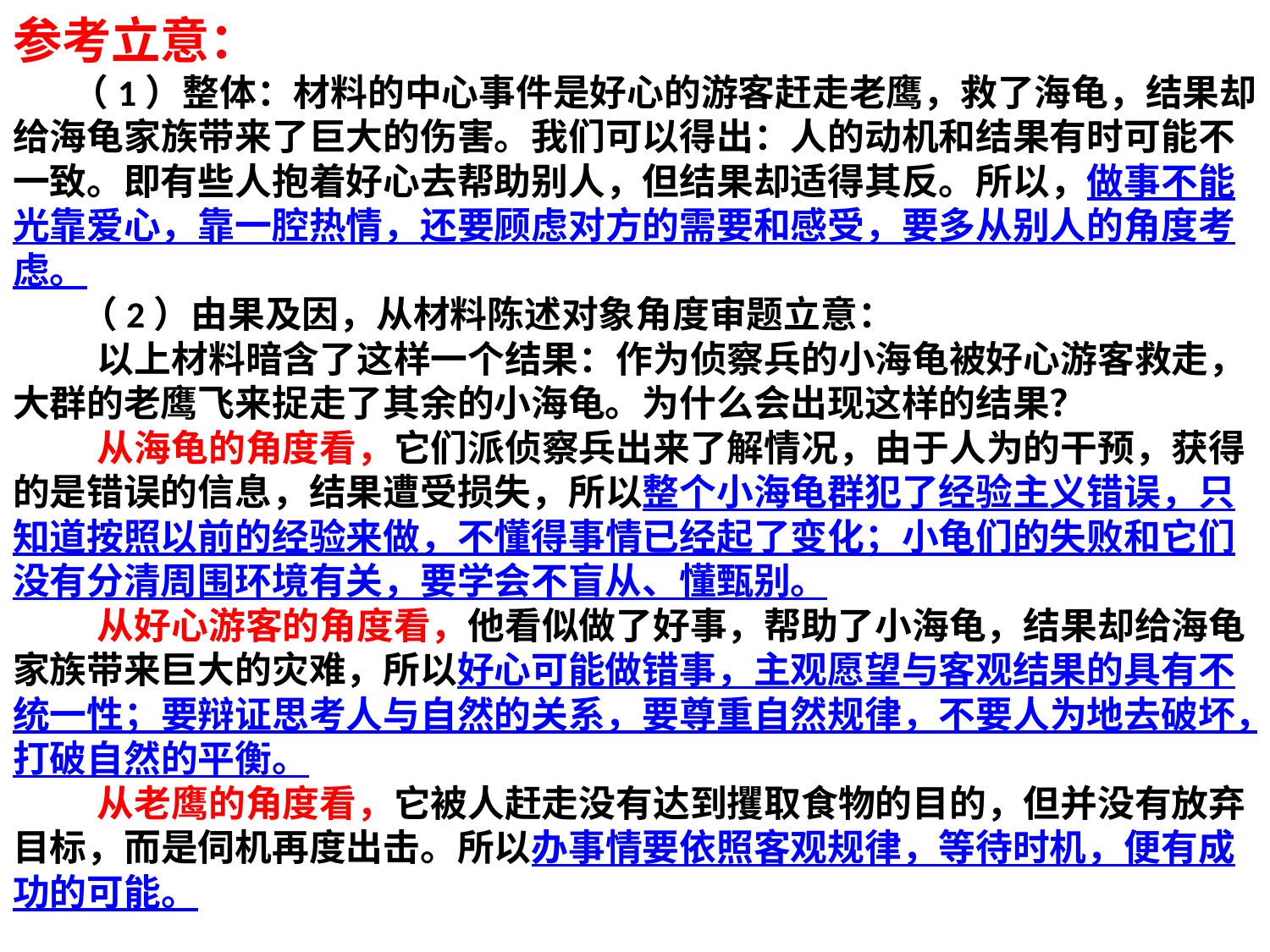

# 参考立意： （1）整体：材料的中心事件是好心的游客赶走老鹰，救了海龟，结果却给海龟家族带来了巨大的伤害。我们可以得出：人的动机和结果有时可能不一致。即有些人抱着好心去帮助别人，但结果却适得其反。所以，做事不能光靠爱心，靠一腔热情，还要顾虑对方的需要和感受，要多从别人的角度考虑。 （2）由果及因，从材料陈述对象角度审题立意： 以上材料暗含了这样一个结果：作为侦察兵的小海龟被好心游客救走，大群的老鹰飞来捉走了其余的小海龟。为什么会出现这样的结果？ 从海龟的角度看，它们派侦察兵出来了解情况，由于人为的干预，获得的是错误的信息，结果遭受损失，所以整个小海龟群犯了经验主义错误，只知道按照以前的经验来做，不懂得事情已经起了变化；小龟们的失败和它们没有分清周围环境有关，要学会不盲从、懂甄别。 从好心游客的角度看，他看似做了好事，帮助了小海龟，结果却给海龟家族带来巨大的灾难，所以好心可能做错事，主观愿望与客观结果的具有不统一性；要辩证思考人与自然的关系，要尊重自然规律，不要人为地去破坏，打破自然的平衡。 从老鹰的角度看，它被人赶走没有达到攫取食物的目的，但并没有放弃目标，而是伺机再度出击。所以办事情要依照客观规律，等待时机，便有成功的可能。